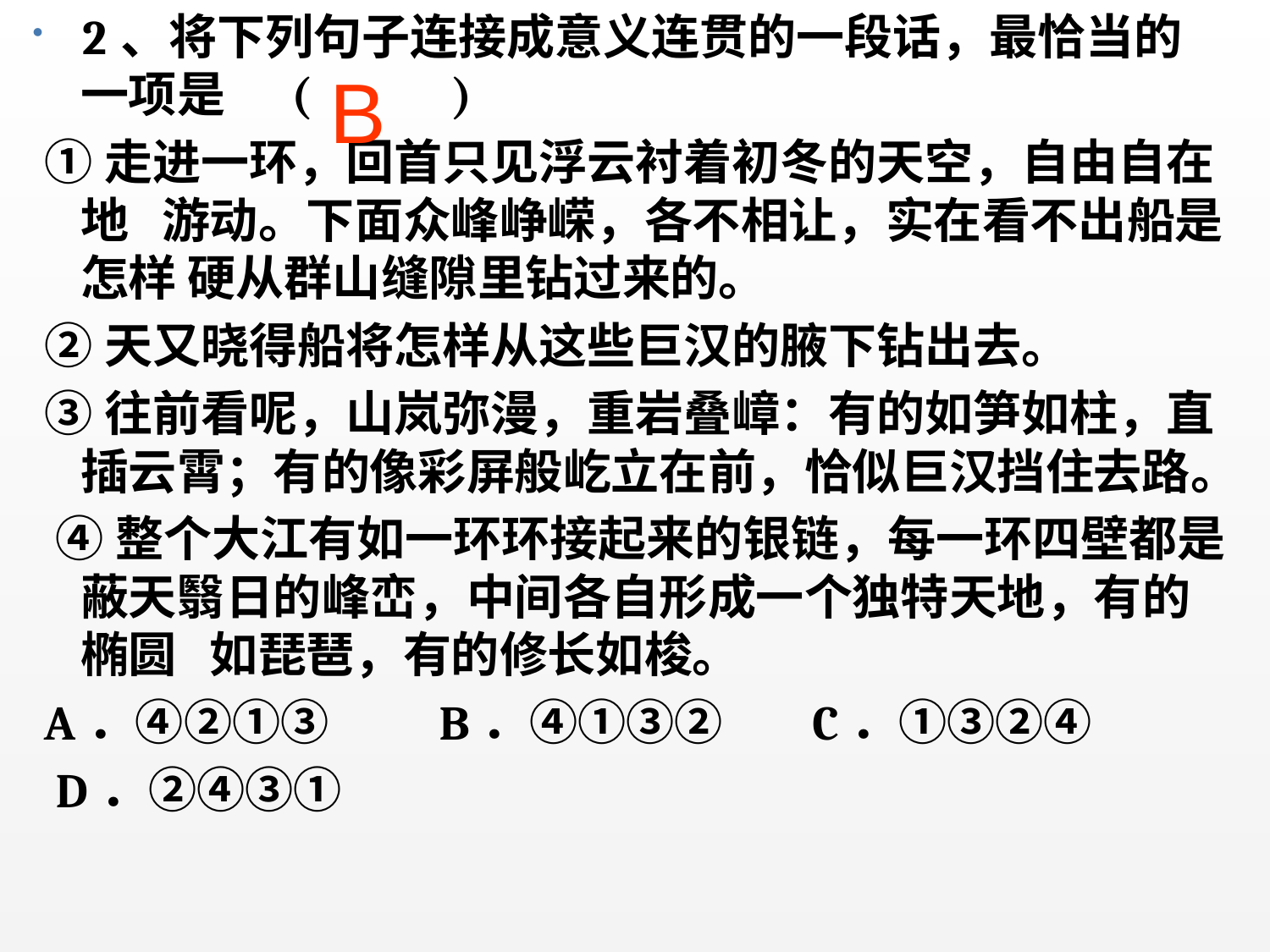

2、将下列句子连接成意义连贯的一段话，最恰当的一项是     (　  　)
 ①走进一环，回首只见浮云衬着初冬的天空，自由自在地   游动。下面众峰峥嵘，各不相让，实在看不出船是怎样 硬从群山缝隙里钻过来的。
 ②天又晓得船将怎样从这些巨汉的腋下钻出去。
 ③往前看呢，山岚弥漫，重岩叠嶂：有的如笋如柱，直插云霄；有的像彩屏般屹立在前，恰似巨汉挡住去路。
  ④整个大江有如一环环接起来的银链，每一环四壁都是蔽天翳日的峰峦，中间各自形成一个独特天地，有的椭圆   如琵琶，有的修长如梭。
 A．④②①③         B．④①③②       C．①③②④
  D．②④③①

#
B